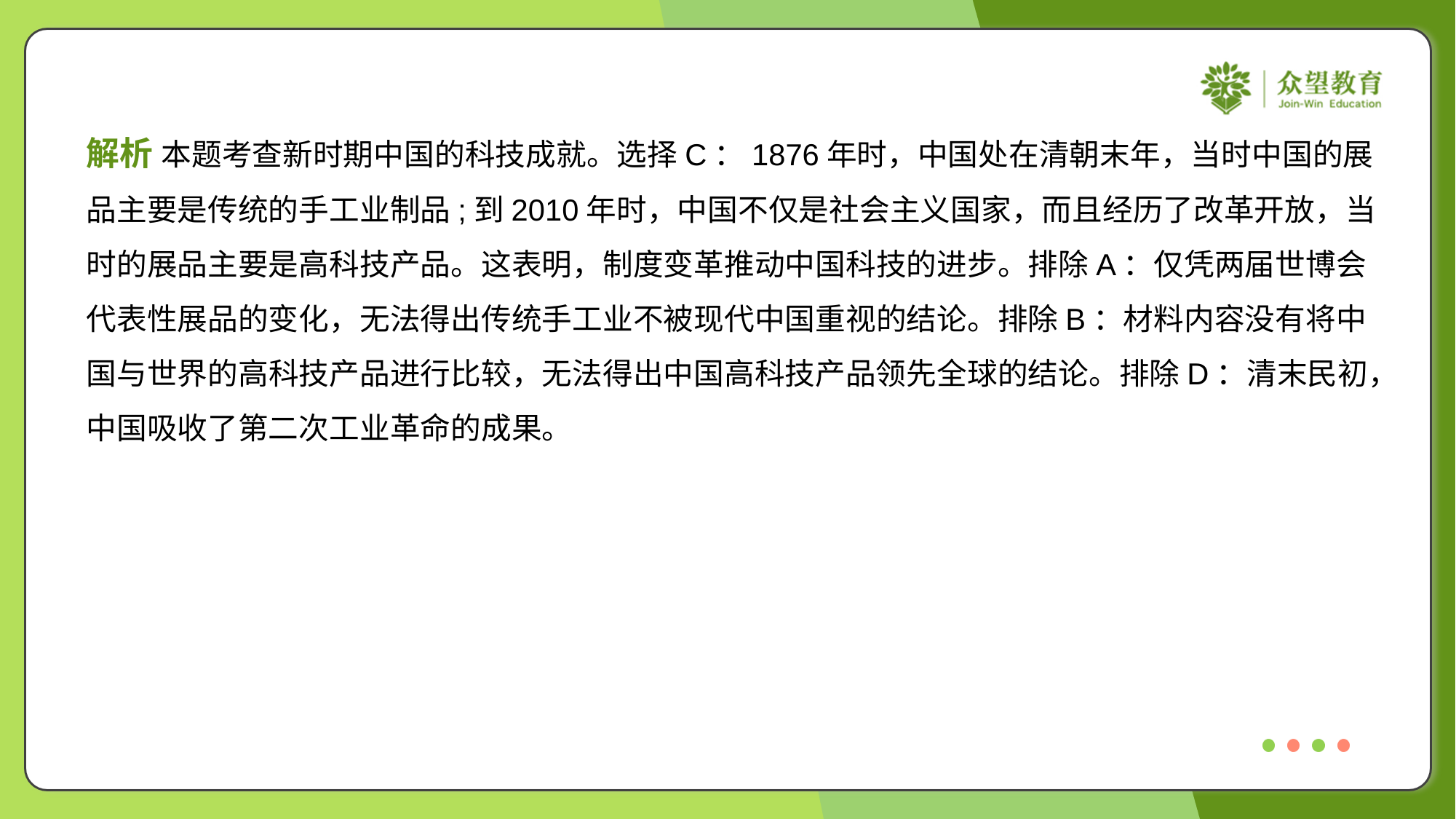

解析 本题考查新时期中国的科技成就。选择C：1876年时，中国处在清朝末年，当时中国的展
品主要是传统的手工业制品;到2010年时，中国不仅是社会主义国家，而且经历了改革开放，当
时的展品主要是高科技产品。这表明，制度变革推动中国科技的进步。排除A：仅凭两届世博会
代表性展品的变化，无法得出传统手工业不被现代中国重视的结论。排除B：材料内容没有将中
国与世界的高科技产品进行比较，无法得出中国高科技产品领先全球的结论。排除D：清末民初，
中国吸收了第二次工业革命的成果。